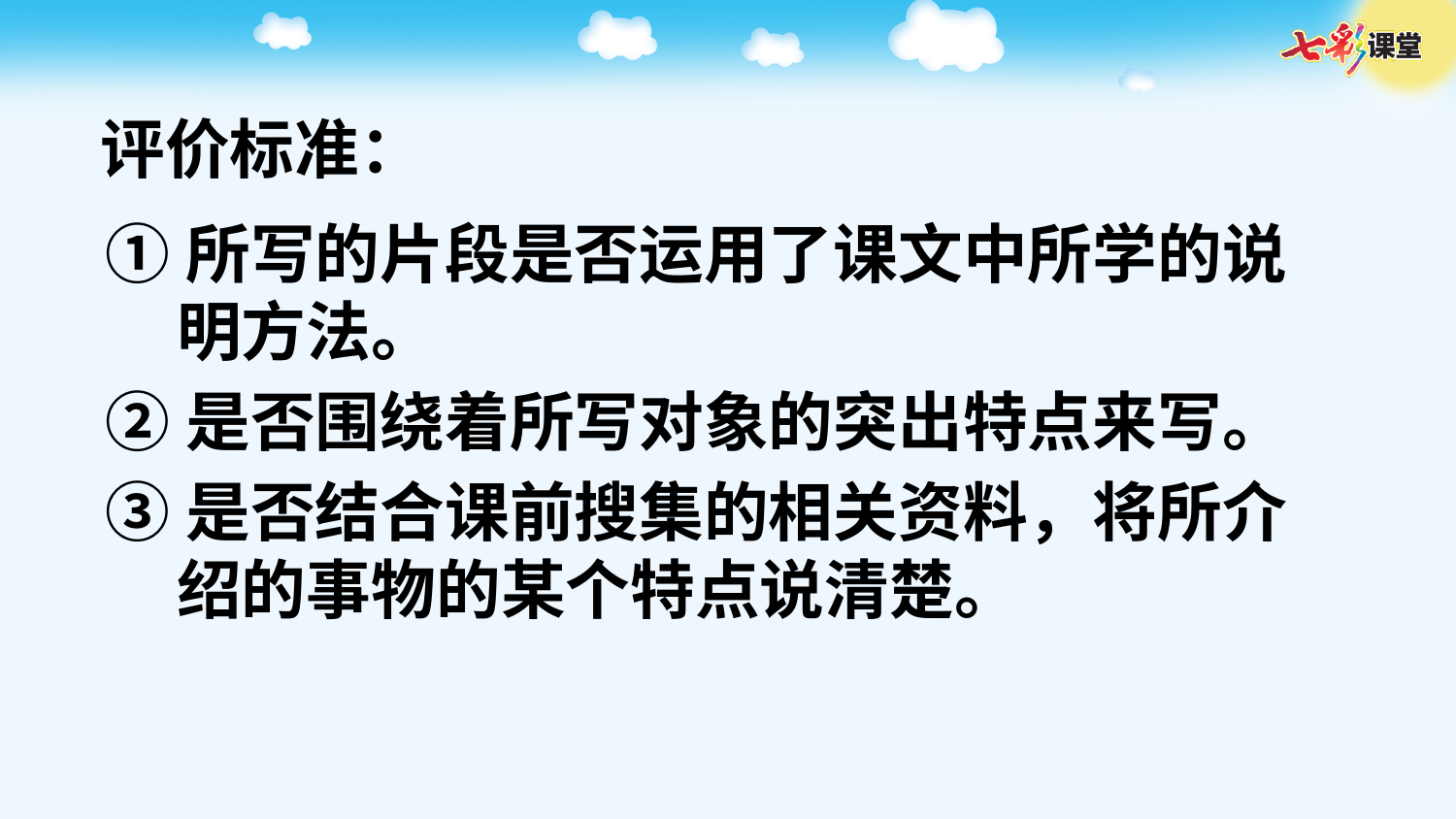

评价标准：
①所写的片段是否运用了课文中所学的说明方法。
②是否围绕着所写对象的突出特点来写。
③是否结合课前搜集的相关资料，将所介绍的事物的某个特点说清楚。